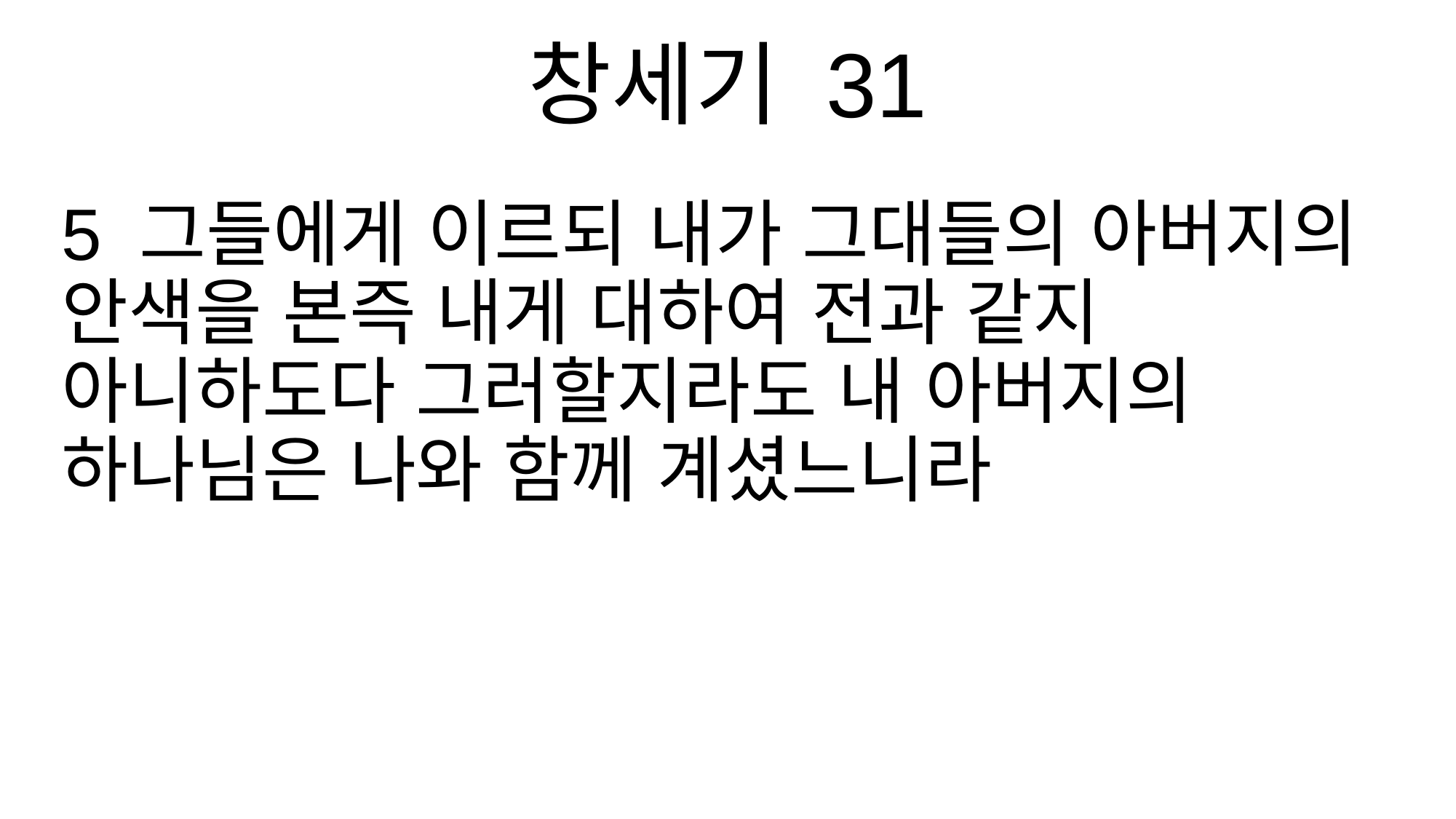

창세기 31
5 그들에게 이르되 내가 그대들의 아버지의 안색을 본즉 내게 대하여 전과 같지 아니하도다 그러할지라도 내 아버지의 하나님은 나와 함께 계셨느니라